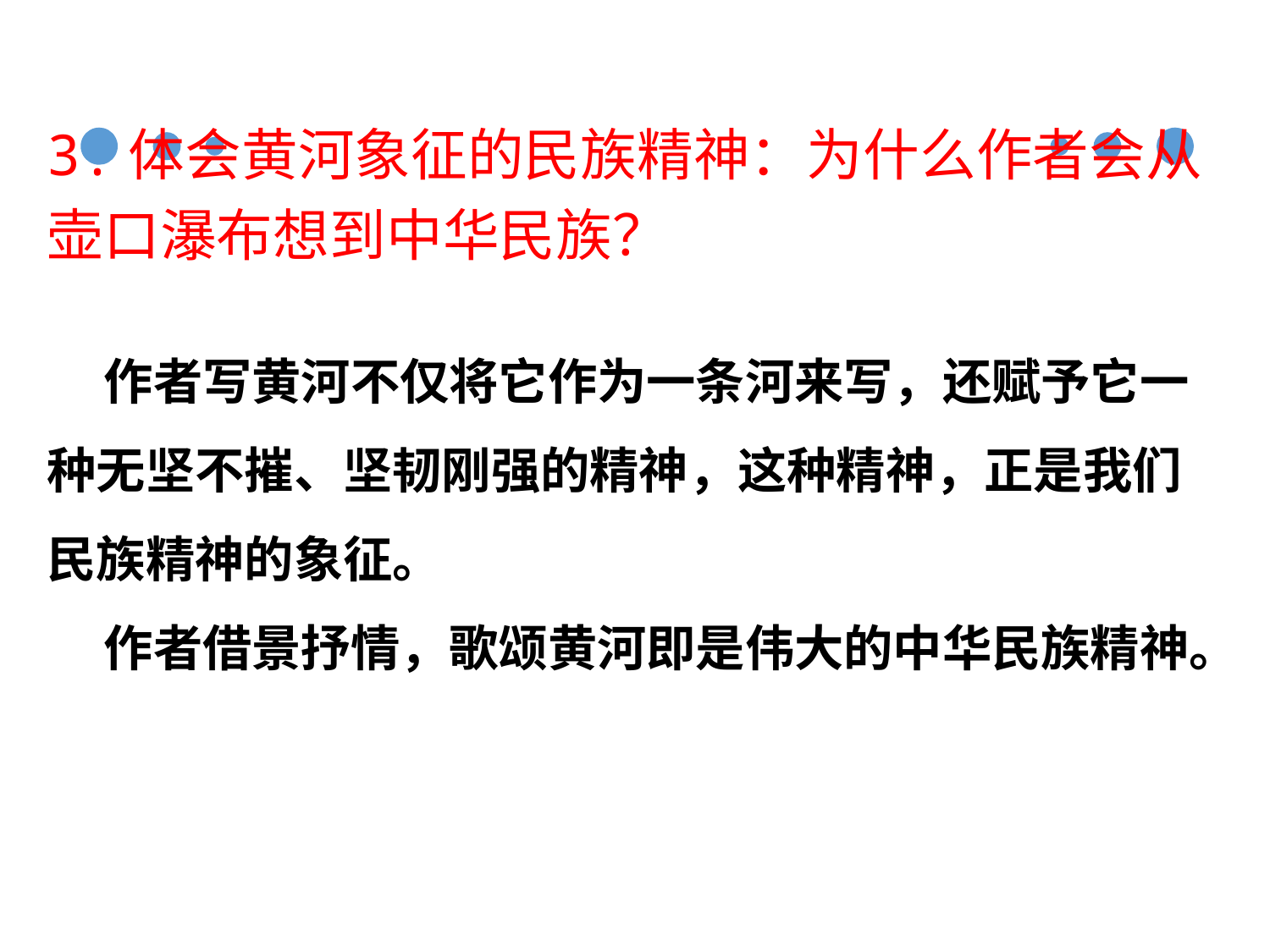

3.体会黄河象征的民族精神：为什么作者会从壶口瀑布想到中华民族？
    作者写黄河不仅将它作为一条河来写，还赋予它一种无坚不摧、坚韧刚强的精神，这种精神，正是我们民族精神的象征。
    作者借景抒情，歌颂黄河即是伟大的中华民族精神。